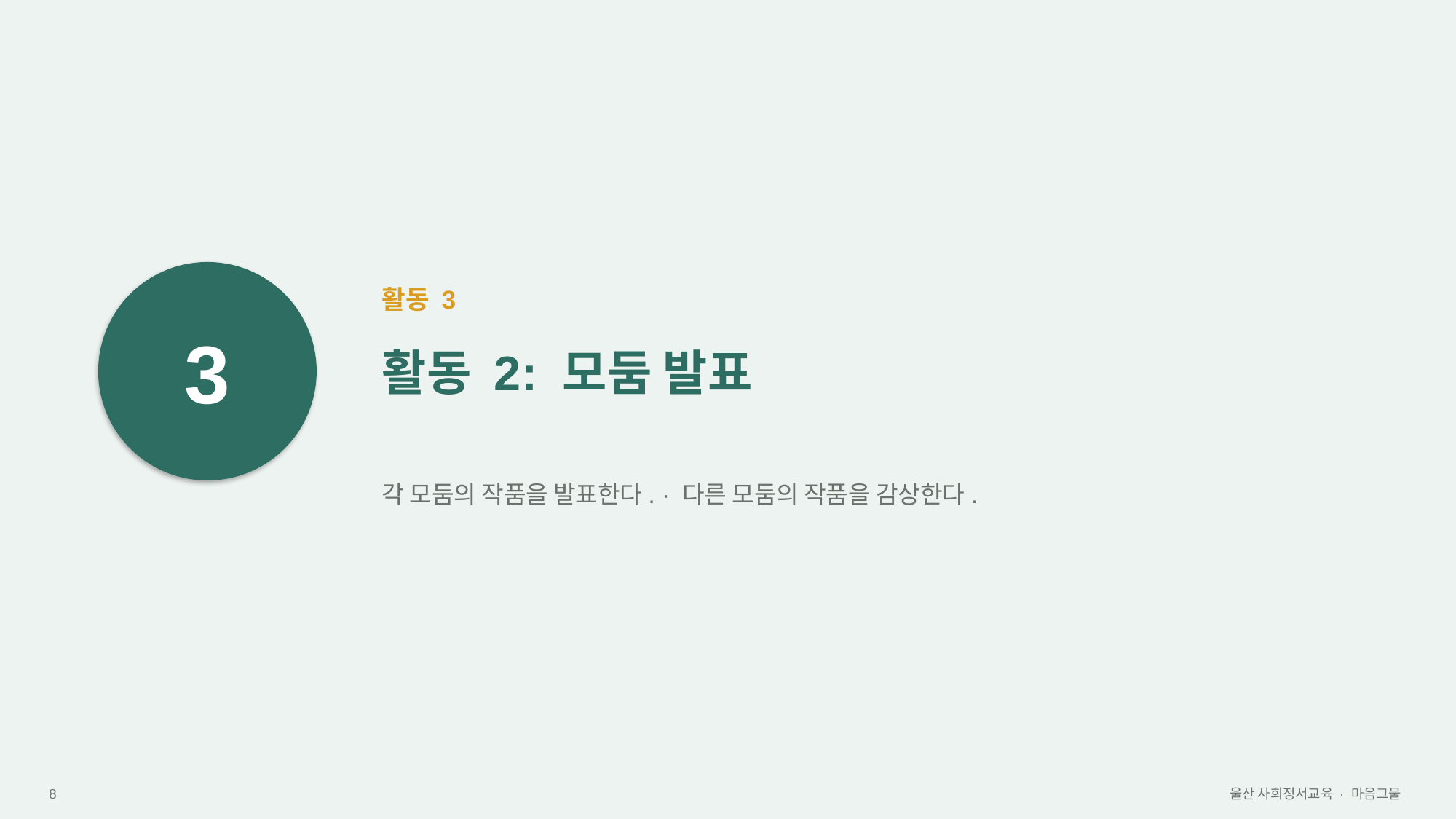

3
활동 3
활동 2: 모둠 발표
각 모둠의 작품을 발표한다. · 다른 모둠의 작품을 감상한다.
8
울산 사회정서교육 · 마음그물